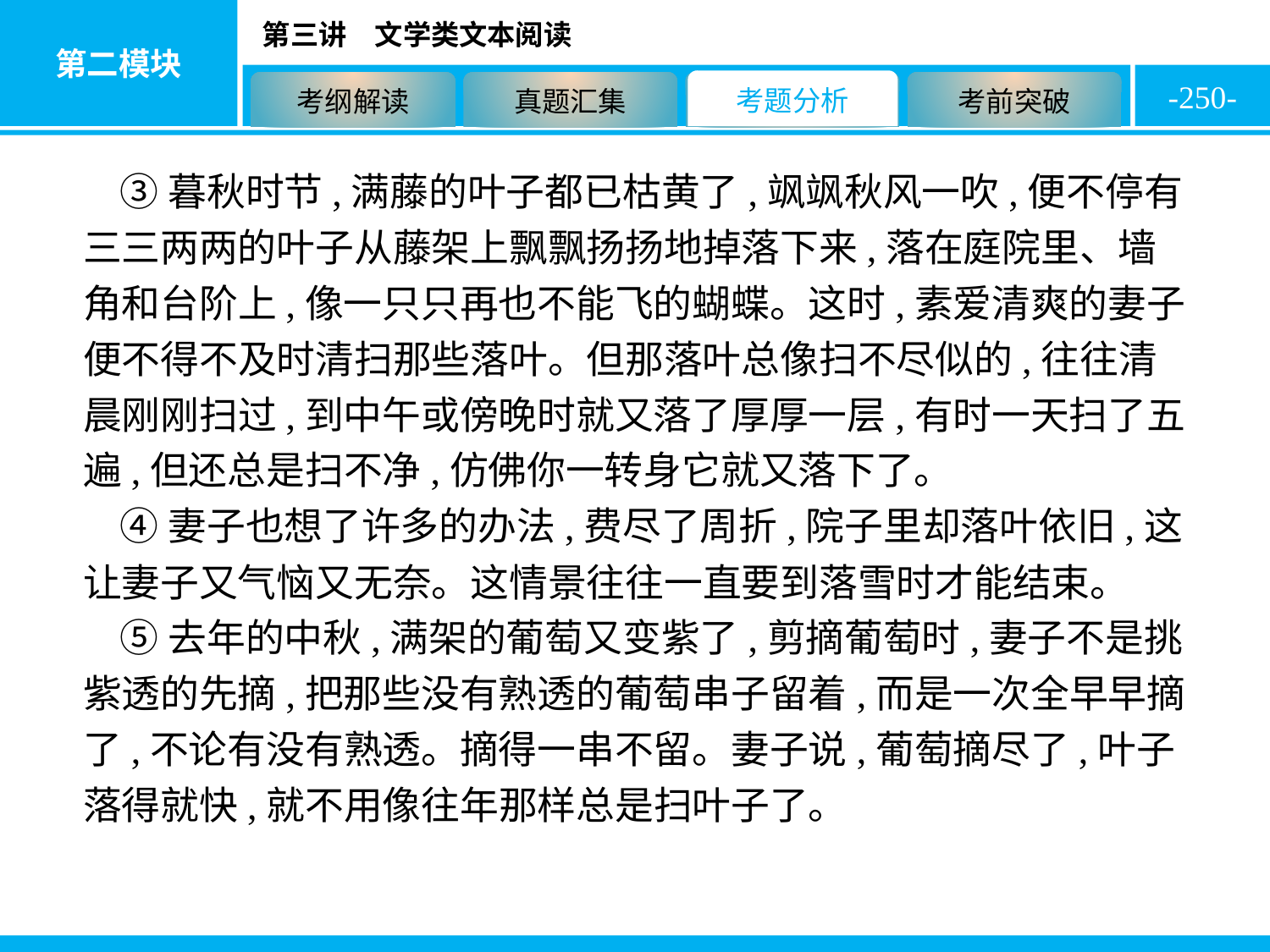

-250-
③暮秋时节,满藤的叶子都已枯黄了,飒飒秋风一吹,便不停有三三两两的叶子从藤架上飘飘扬扬地掉落下来,落在庭院里、墙角和台阶上,像一只只再也不能飞的蝴蝶。这时,素爱清爽的妻子便不得不及时清扫那些落叶。但那落叶总像扫不尽似的,往往清晨刚刚扫过,到中午或傍晚时就又落了厚厚一层,有时一天扫了五遍,但还总是扫不净,仿佛你一转身它就又落下了。
④妻子也想了许多的办法,费尽了周折,院子里却落叶依旧,这让妻子又气恼又无奈。这情景往往一直要到落雪时才能结束。
⑤去年的中秋,满架的葡萄又变紫了,剪摘葡萄时,妻子不是挑紫透的先摘,把那些没有熟透的葡萄串子留着,而是一次全早早摘了,不论有没有熟透。摘得一串不留。妻子说,葡萄摘尽了,叶子落得就快,就不用像往年那样总是扫叶子了。